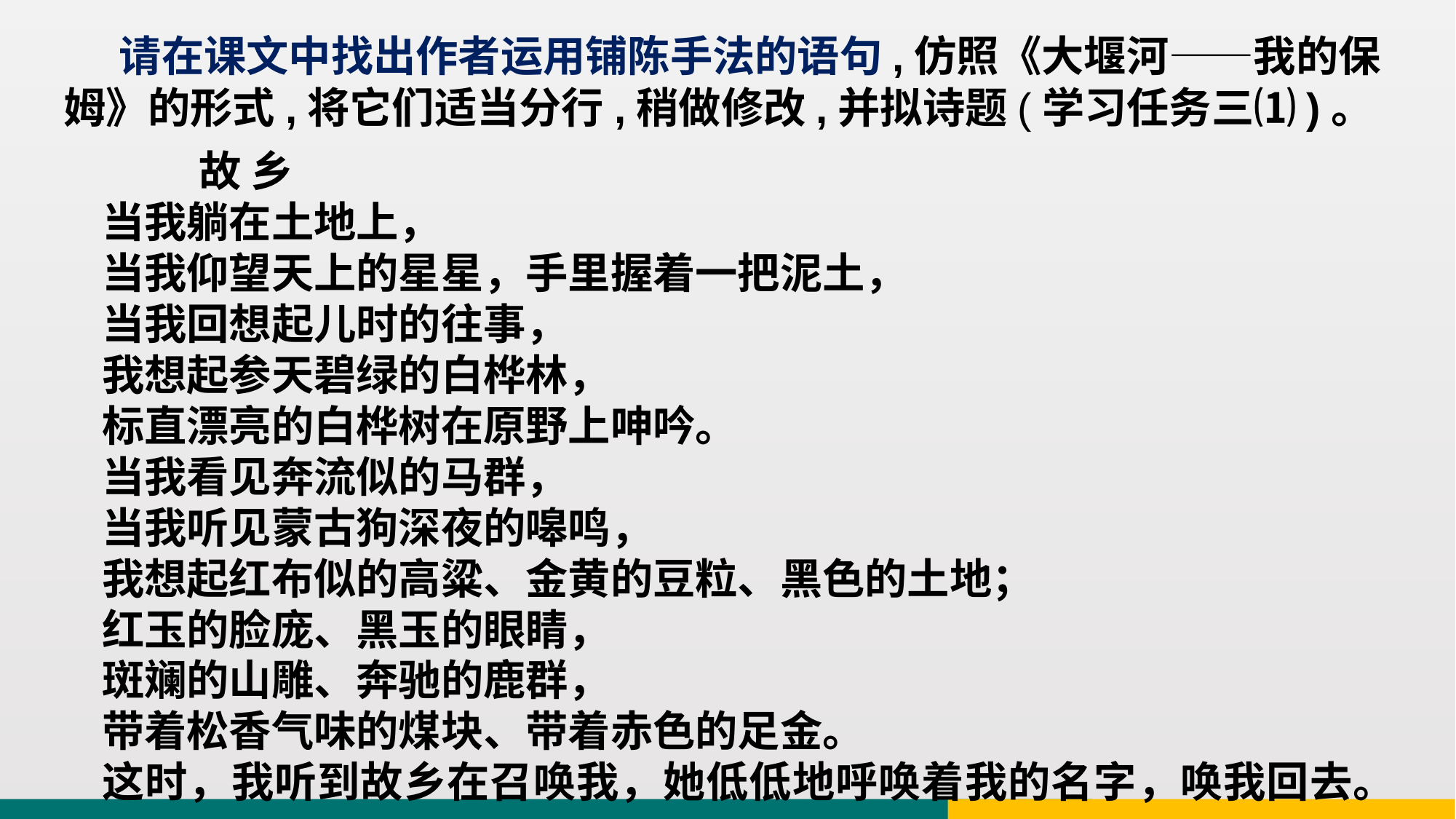

请在课文中找出作者运用铺陈手法的语句,仿照《大堰河——我的保姆》的形式,将它们适当分行,稍做修改,并拟诗题(学习任务三⑴)。
         故 乡
当我躺在土地上，
当我仰望天上的星星，手里握着一把泥土，
当我回想起儿时的往事，
我想起参天碧绿的白桦林，
标直漂亮的白桦树在原野上呻吟。
当我看见奔流似的马群，
当我听见蒙古狗深夜的嗥鸣，
我想起红布似的高粱、金黄的豆粒、黑色的土地；
红玉的脸庞、黑玉的眼睛，
斑斓的山雕、奔驰的鹿群，
带着松香气味的煤块、带着赤色的足金。
这时，我听到故乡在召唤我，她低低地呼唤着我的名字，唤我回去。